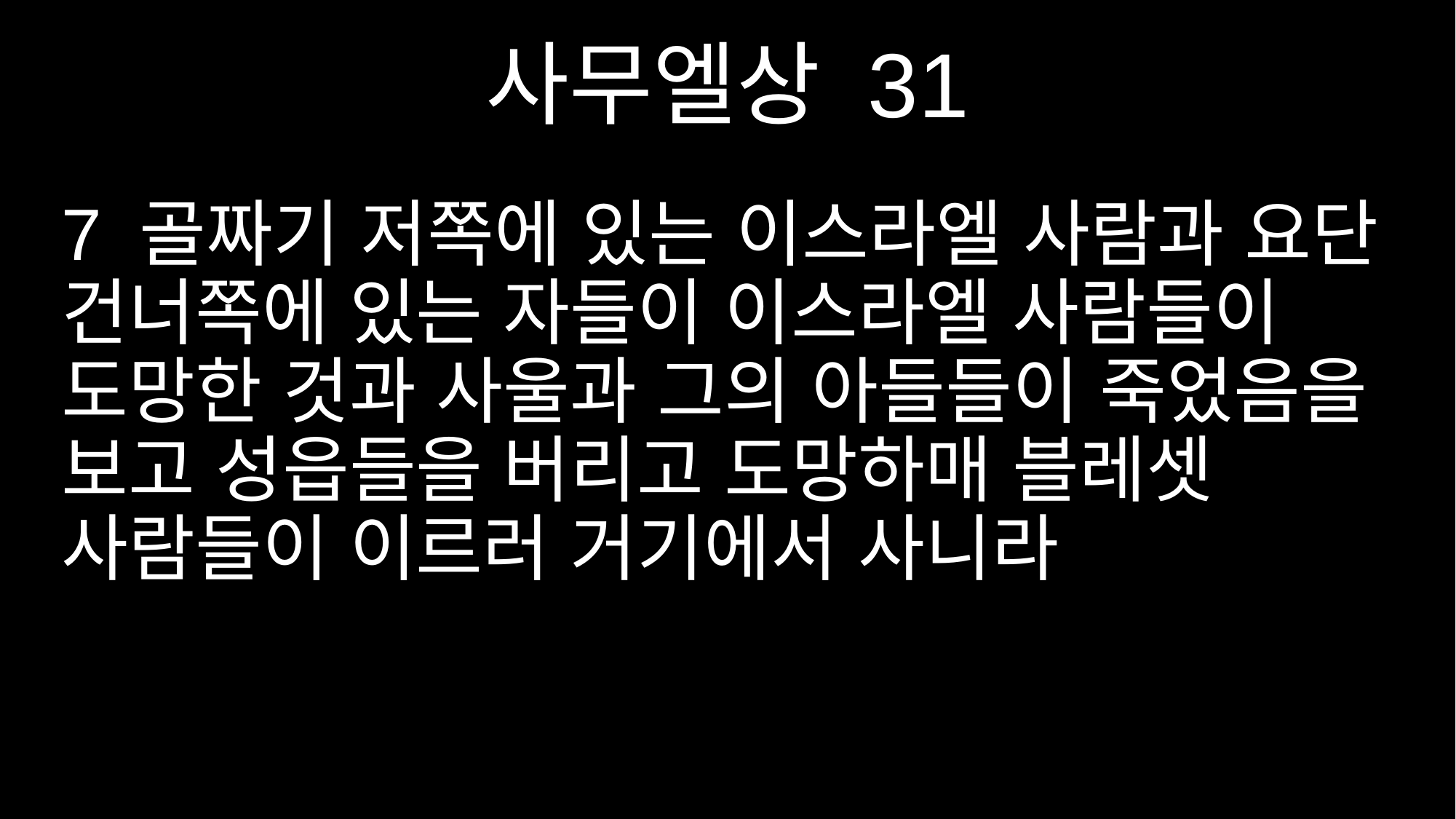

사무엘상 31
7 골짜기 저쪽에 있는 이스라엘 사람과 요단 건너쪽에 있는 자들이 이스라엘 사람들이 도망한 것과 사울과 그의 아들들이 죽었음을 보고 성읍들을 버리고 도망하매 블레셋 사람들이 이르러 거기에서 사니라